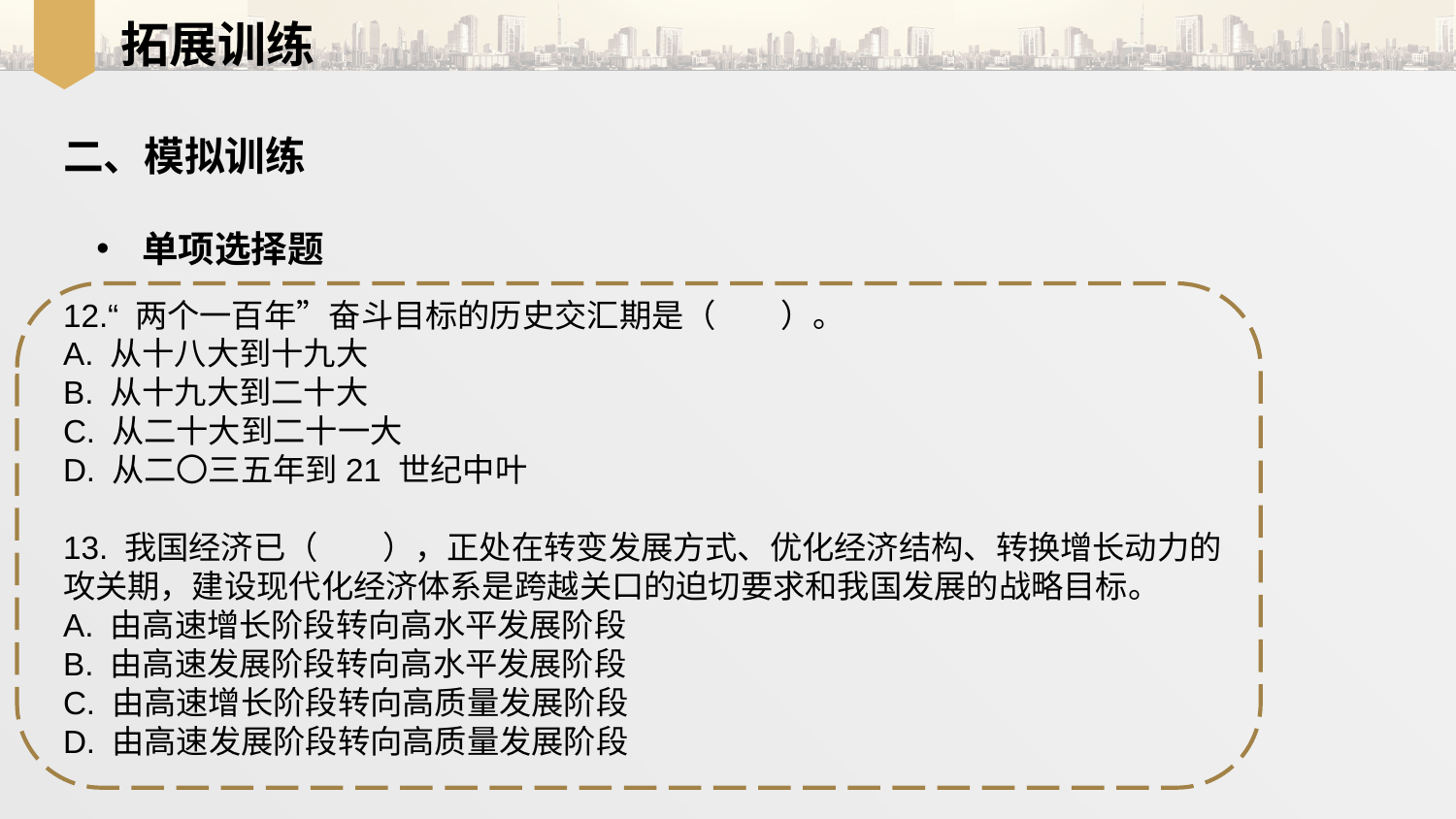

拓展训练
二、模拟训练
单项选择题

12.“ 两个一百年”奋斗目标的历史交汇期是（　　）。
A. 从十八大到十九大
B. 从十九大到二十大
C. 从二十大到二十一大
D. 从二〇三五年到21 世纪中叶

13. 我国经济已（　　），正处在转变发展方式、优化经济结构、转换增长动力的
攻关期，建设现代化经济体系是跨越关口的迫切要求和我国发展的战略目标。
A. 由高速增长阶段转向高水平发展阶段
B. 由高速发展阶段转向高水平发展阶段
C. 由高速增长阶段转向高质量发展阶段
D. 由高速发展阶段转向高质量发展阶段